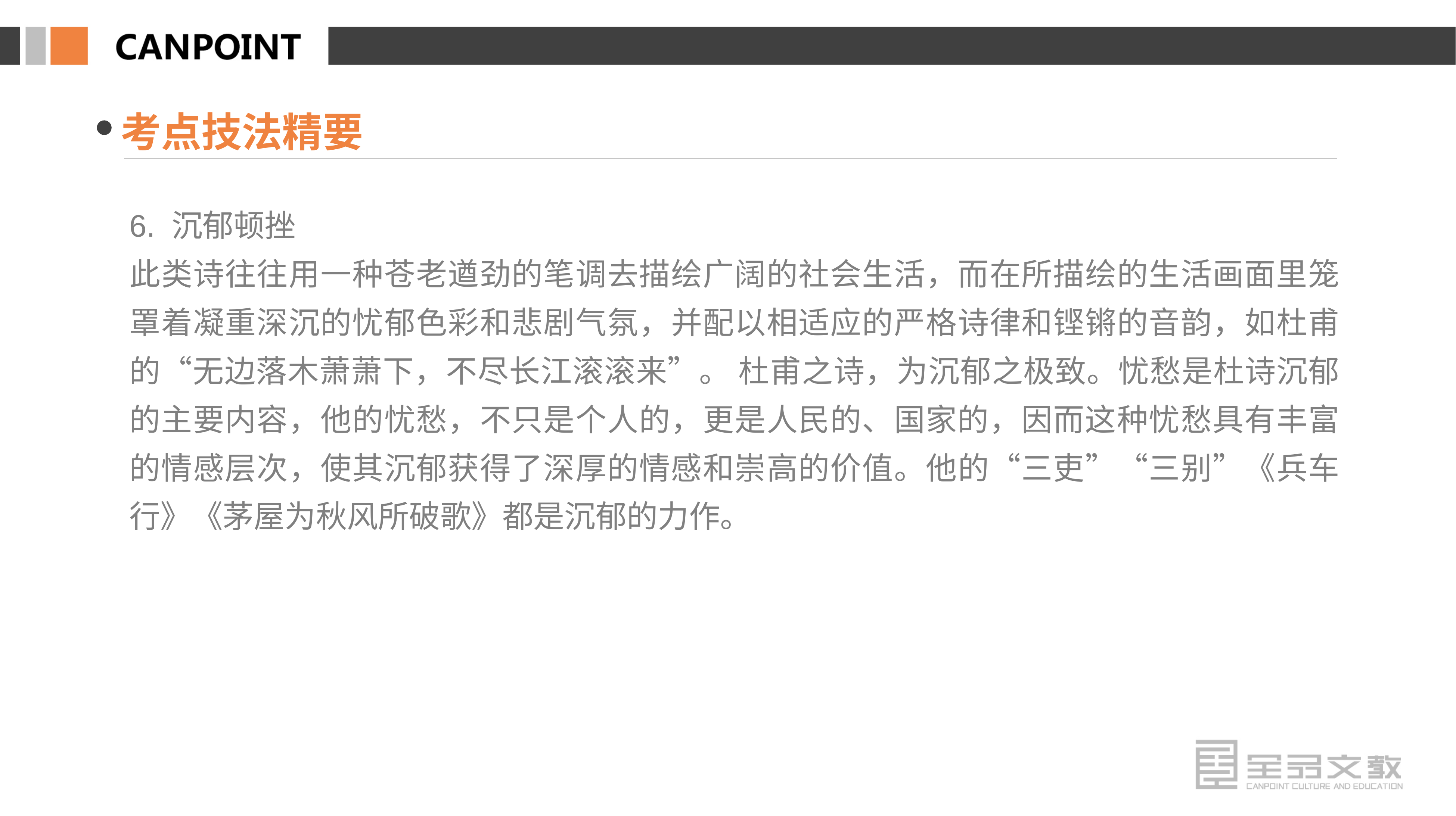

考点技法精要

6. 沉郁顿挫
此类诗往往用一种苍老遒劲的笔调去描绘广阔的社会生活，而在所描绘的生活画面里笼罩着凝重深沉的忧郁色彩和悲剧气氛，并配以相适应的严格诗律和铿锵的音韵，如杜甫的“无边落木萧萧下，不尽长江滚滚来”。 杜甫之诗，为沉郁之极致。忧愁是杜诗沉郁的主要内容，他的忧愁，不只是个人的，更是人民的、国家的，因而这种忧愁具有丰富的情感层次，使其沉郁获得了深厚的情感和崇高的价值。他的“三吏”“三别”《兵车行》《茅屋为秋风所破歌》都是沉郁的力作。